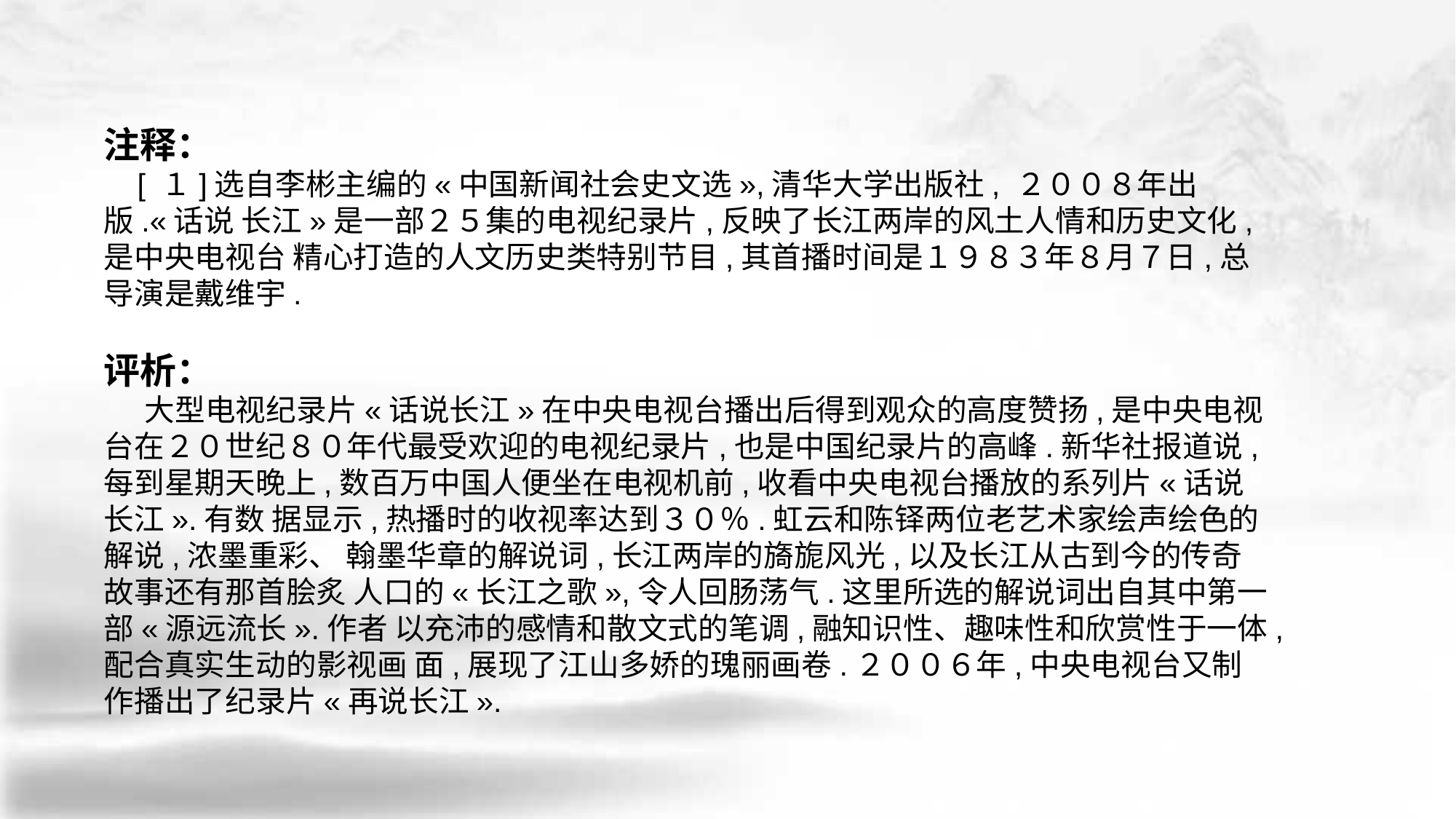

注释：
    [ １]选自李彬主编的«中国新闻社会史文选»,清华大学出版社, ２００８年出版.«话说 长江»是一部２５集的电视纪录片,反映了长江两岸的风土人情和历史文化,是中央电视台 精心打造的人文历史类特别节目,其首播时间是１９８３年８月７日,总导演是戴维宇.

评析：
     大型电视纪录片«话说长江»在中央电视台播出后得到观众的高度赞扬,是中央电视台在２０世纪８０年代最受欢迎的电视纪录片,也是中国纪录片的高峰.新华社报道说,每到星期天晚上,数百万中国人便坐在电视机前,收看中央电视台播放的系列片«话说长江».有数 据显示,热播时的收视率达到３０％.虹云和陈铎两位老艺术家绘声绘色的解说,浓墨重彩、 翰墨华章的解说词,长江两岸的旖旎风光,以及长江从古到今的传奇故事还有那首脍炙 人口的«长江之歌»,令人回肠荡气.这里所选的解说词出自其中第一部«源远流长».作者 以充沛的感情和散文式的笔调,融知识性、趣味性和欣赏性于一体,配合真实生动的影视画 面,展现了江山多娇的瑰丽画卷.２００６年,中央电视台又制作播出了纪录片«再说长江».